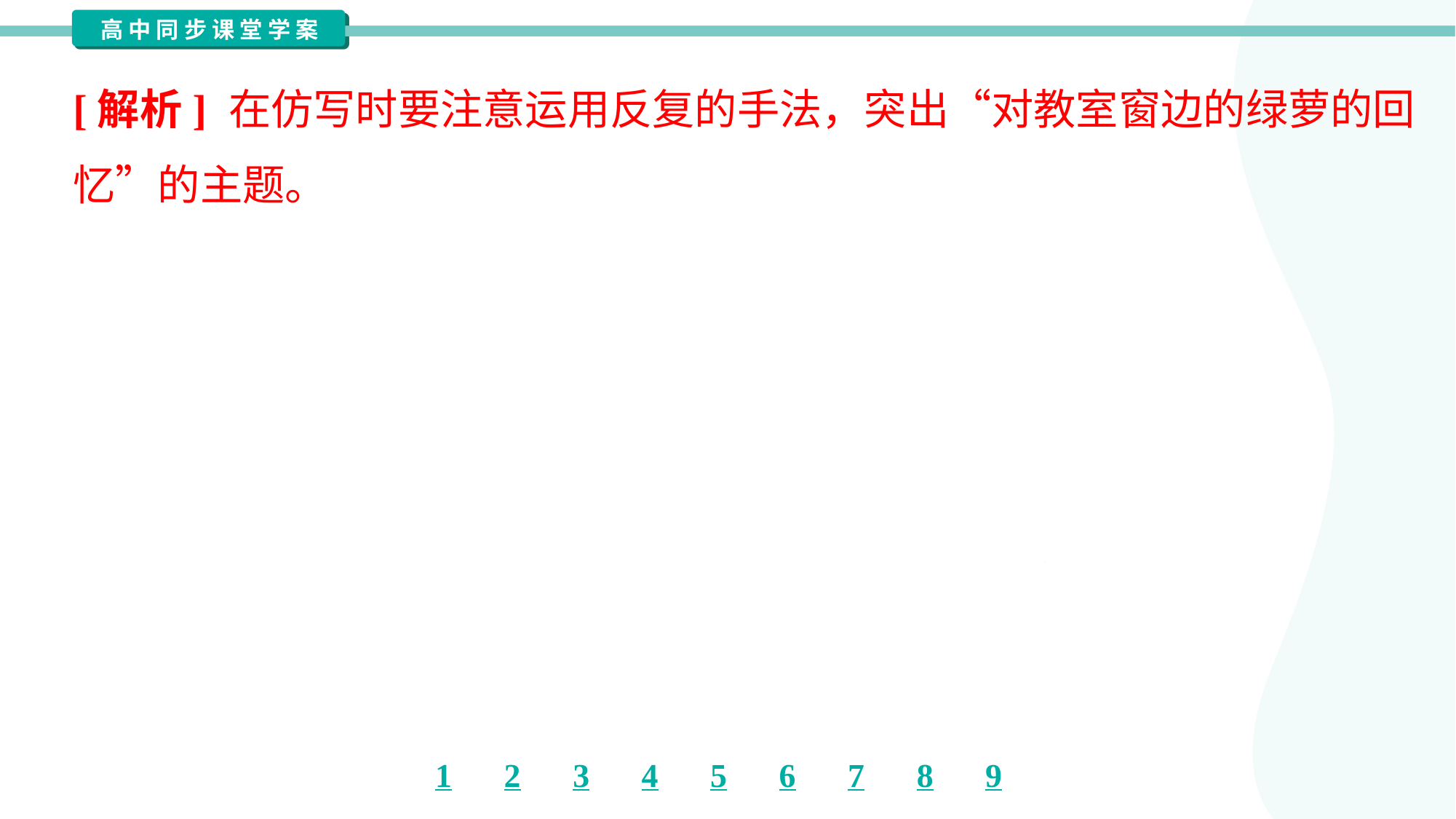

[解析] 在仿写时要注意运用反复的手法，突出“对教室窗边的绿萝的回
忆”的主题。